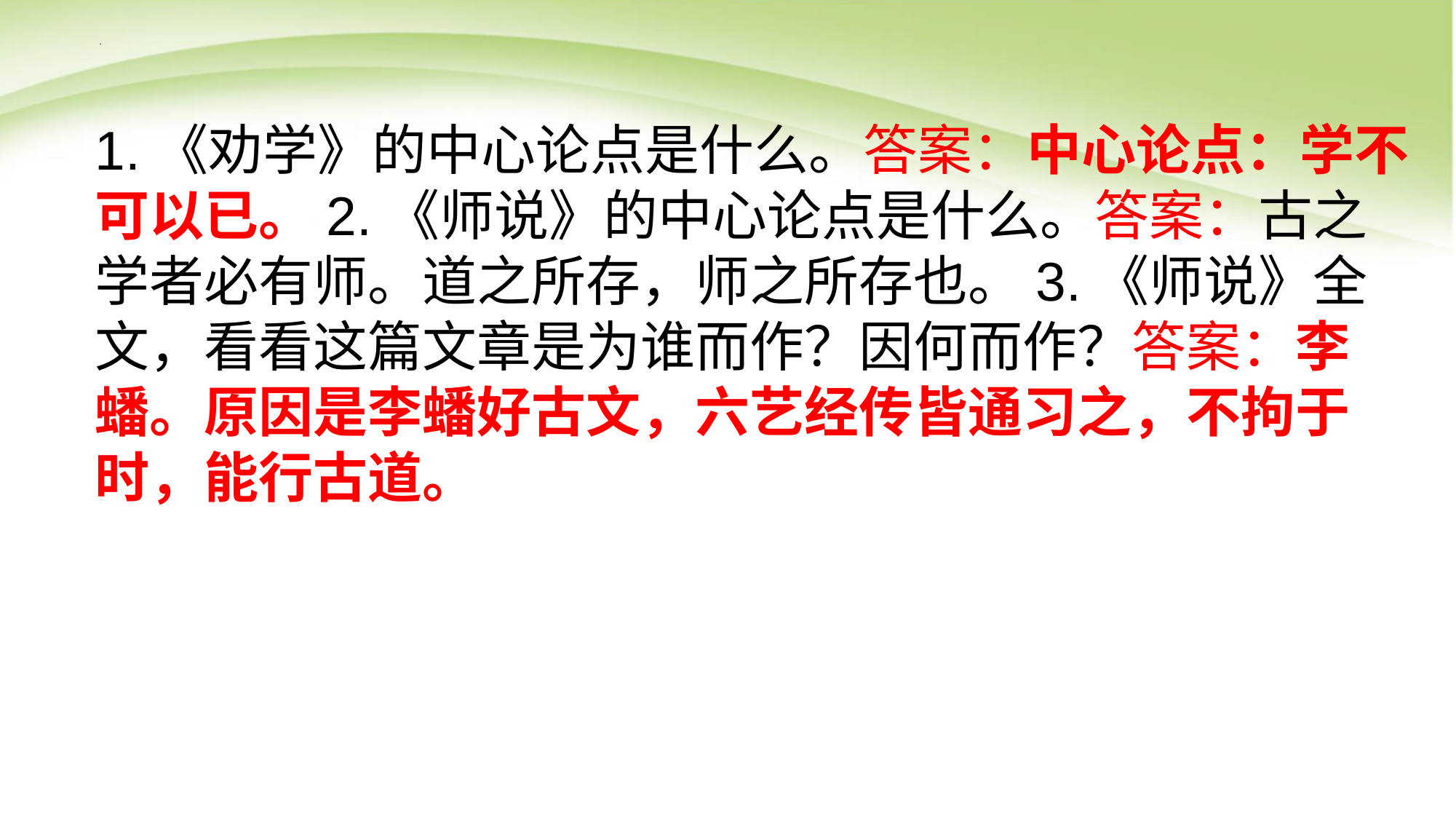

1.《劝学》的中心论点是什么。答案：中心论点：学不可以已。2.《师说》的中心论点是什么。答案：古之学者必有师。道之所存，师之所存也。3.《师说》全文，看看这篇文章是为谁而作？因何而作？答案：李蟠。原因是李蟠好古文，六艺经传皆通习之，不拘于时，能行古道。